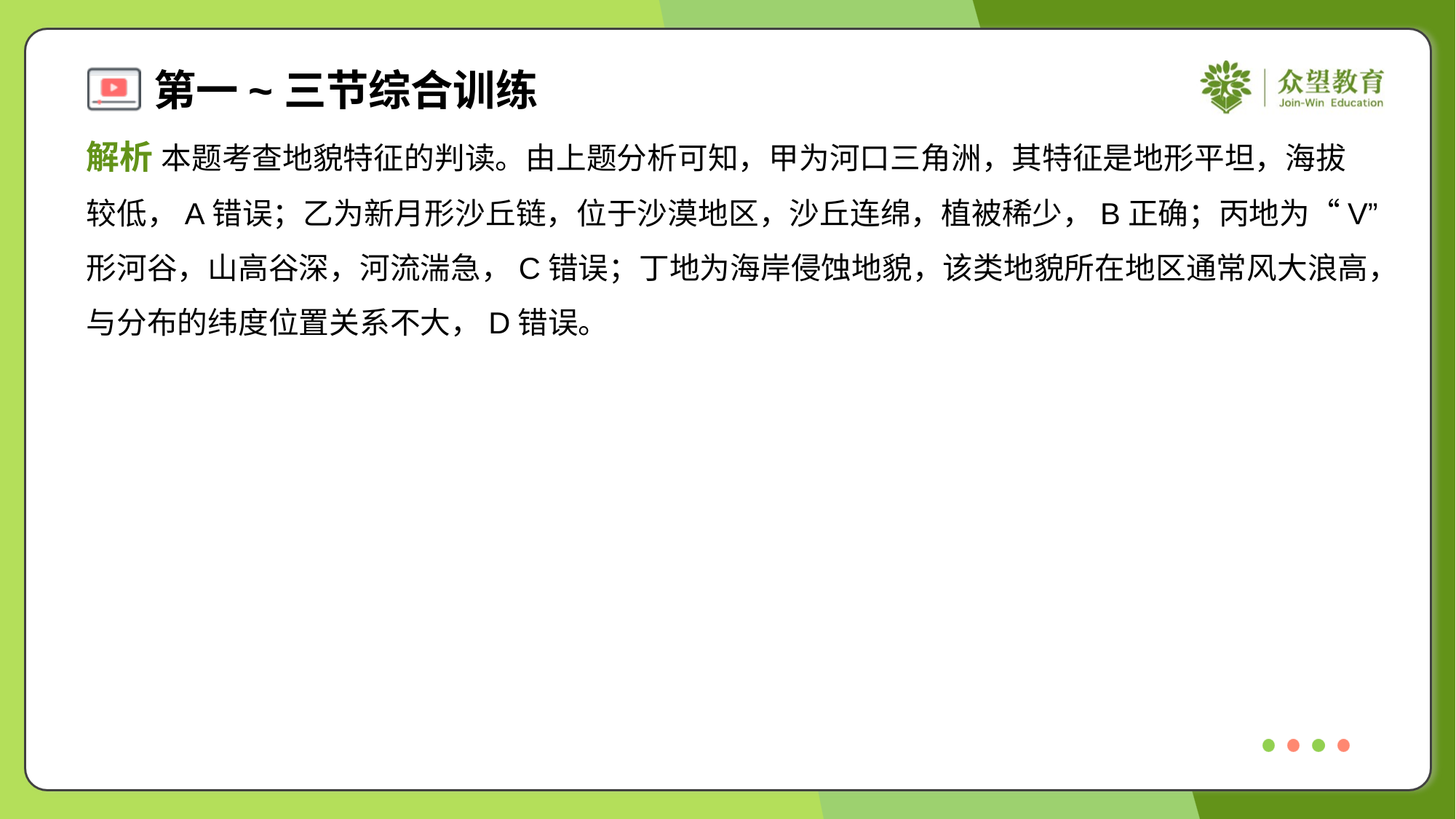

解析 本题考查地貌特征的判读。由上题分析可知，甲为河口三角洲，其特征是地形平坦，海拔
较低，A错误；乙为新月形沙丘链，位于沙漠地区，沙丘连绵，植被稀少，B正确；丙地为“V”
形河谷，山高谷深，河流湍急，C错误；丁地为海岸侵蚀地貌，该类地貌所在地区通常风大浪高，
与分布的纬度位置关系不大，D错误。